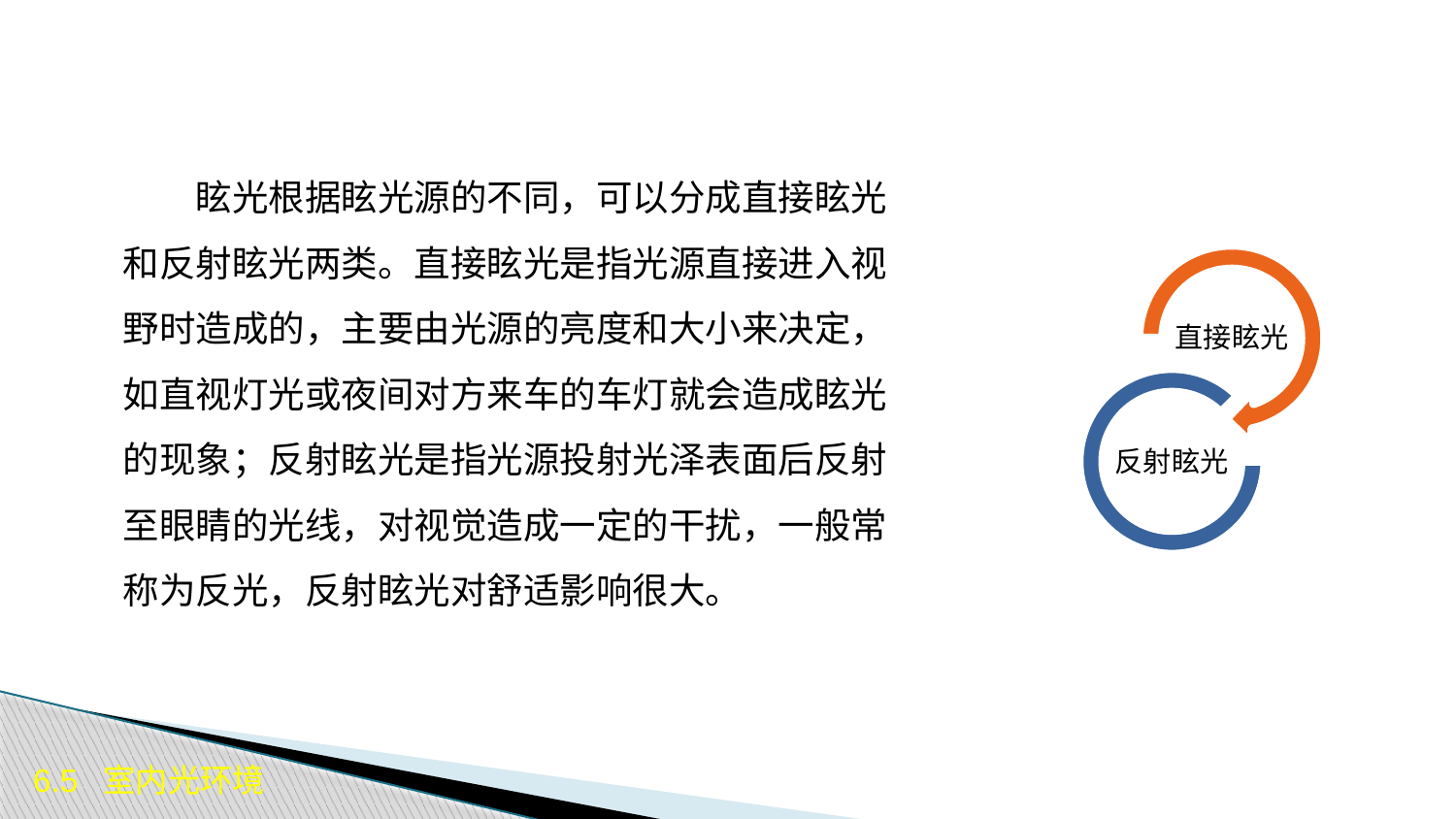

眩光根据眩光源的不同，可以分成直接眩光和反射眩光两类。直接眩光是指光源直接进入视野时造成的，主要由光源的亮度和大小来决定，如直视灯光或夜间对方来车的车灯就会造成眩光的现象；反射眩光是指光源投射光泽表面后反射至眼睛的光线，对视觉造成一定的干扰，一般常称为反光，反射眩光对舒适影响很大。

直接眩光
反射眩光
6.5  室内光环境